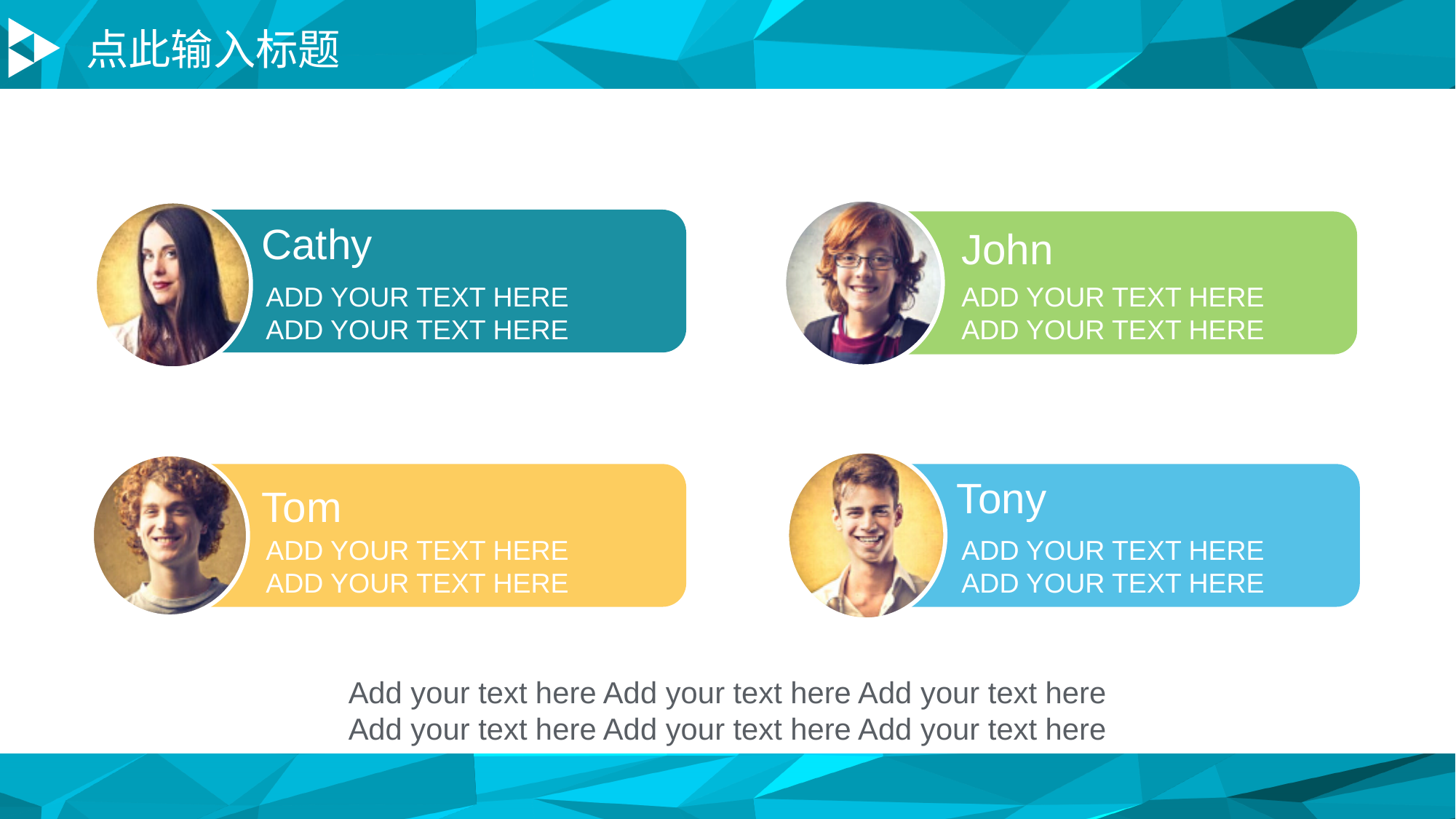

点此输入标题

Cathy
John
ADD YOUR TEXT HERE
ADD YOUR TEXT HERE
ADD YOUR TEXT HERE
ADD YOUR TEXT HERE

Tony
Tom
ADD YOUR TEXT HERE
ADD YOUR TEXT HERE
ADD YOUR TEXT HERE
ADD YOUR TEXT HERE
Add your text here Add your text here Add your text here
Add your text here Add your text here Add your text here